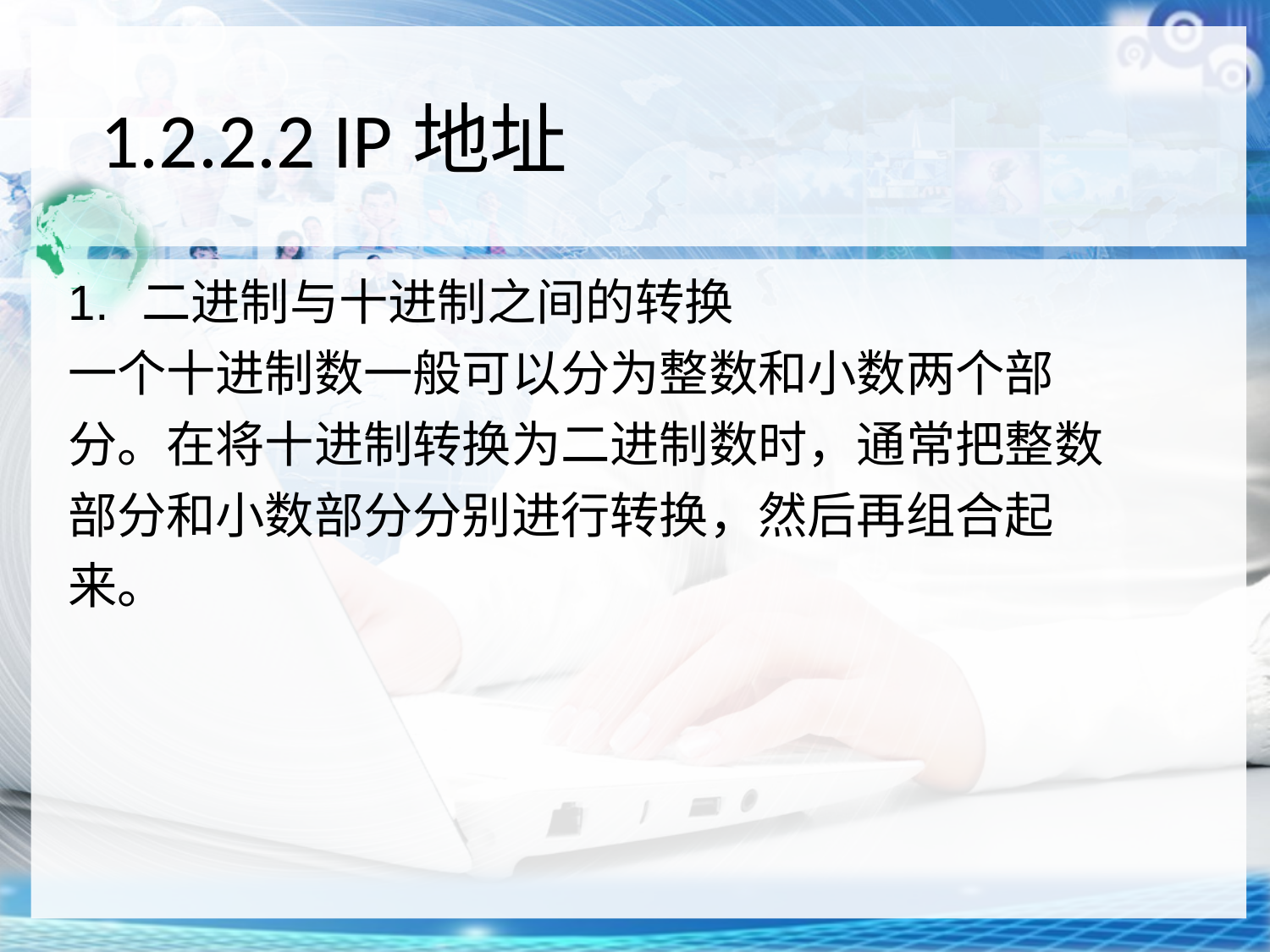

# 1.2.2.2 IP地址
二进制与十进制之间的转换
一个十进制数一般可以分为整数和小数两个部
分。在将十进制转换为二进制数时，通常把整数
部分和小数部分分别进行转换，然后再组合起
来。